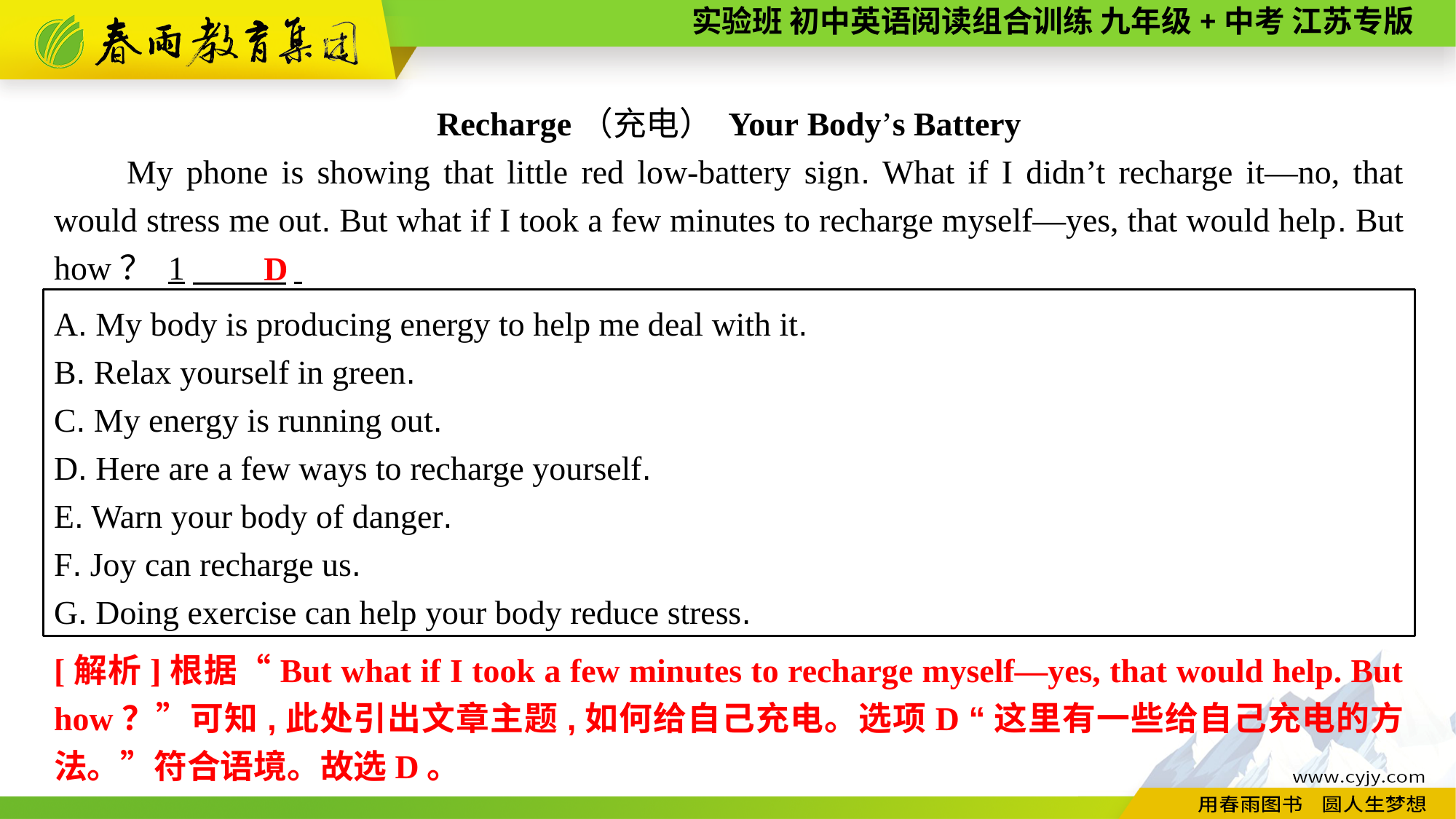

Recharge（充电） Your Body’s Battery
My phone is showing that little red low-battery sign. What if I didn’t recharge it—no, that would stress me out. But what if I took a few minutes to recharge myself—yes, that would help. But how？ 1　        .
D
A. My body is producing energy to help me deal with it.
B. Relax yourself in green.
C. My energy is running out.
D. Here are a few ways to recharge yourself.
E. Warn your body of danger.
F. Joy can recharge us.
G. Doing exercise can help your body reduce stress.
[解析]根据“But what if I took a few minutes to recharge myself—yes, that would help. But how？”可知,此处引出文章主题,如何给自己充电。选项D “这里有一些给自己充电的方法。”符合语境。故选D。